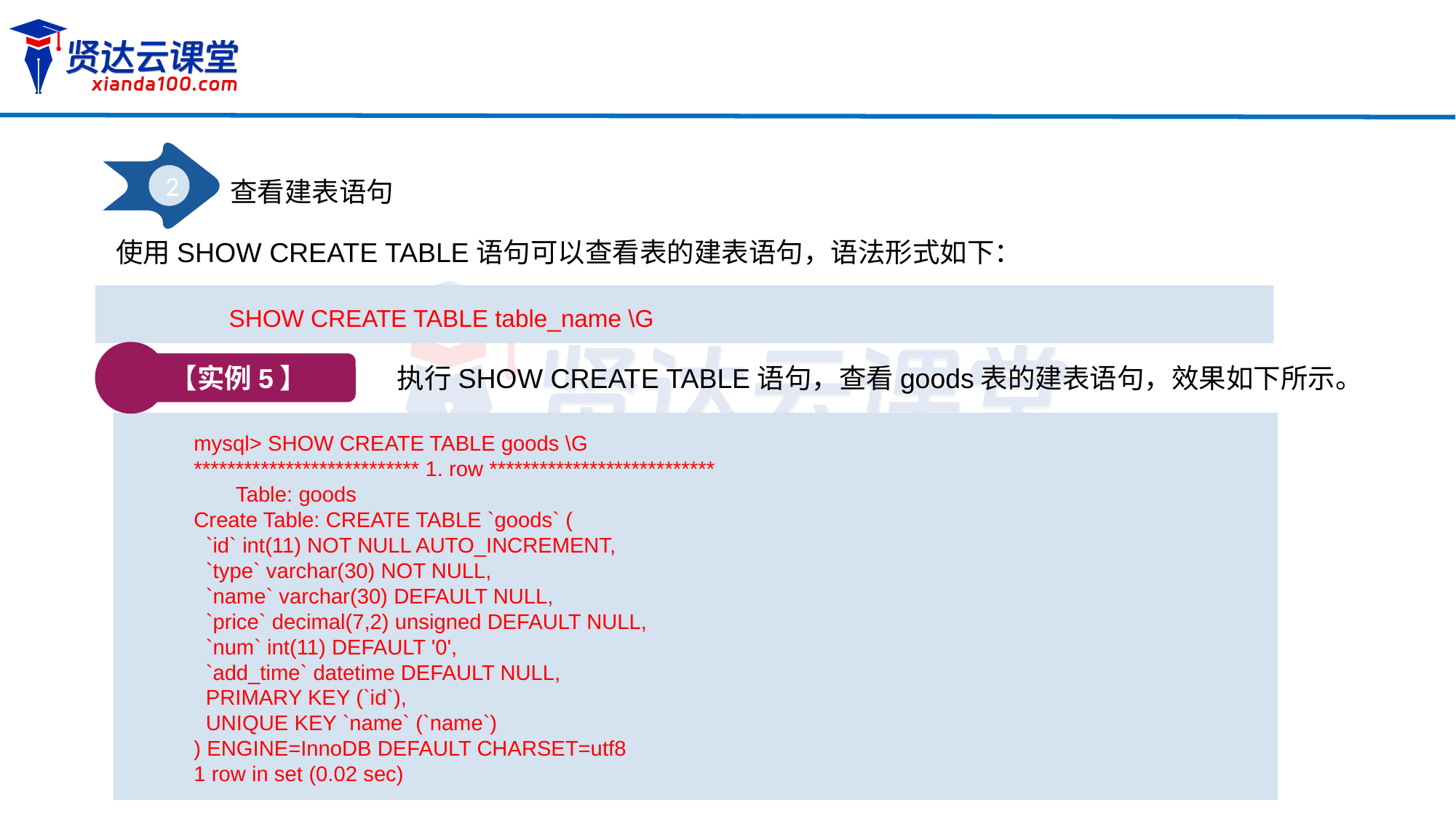

2
查看建表语句
使用SHOW CREATE TABLE语句可以查看表的建表语句，语法形式如下：

SHOW CREATE TABLE table_name \G

【实例5】
执行SHOW CREATE TABLE语句，查看goods表的建表语句，效果如下所示。

mysql> SHOW CREATE TABLE goods \G
*************************** 1. row ***************************
       Table: goods
Create Table: CREATE TABLE `goods` (
  `id` int(11) NOT NULL AUTO_INCREMENT,
  `type` varchar(30) NOT NULL,
  `name` varchar(30) DEFAULT NULL,
  `price` decimal(7,2) unsigned DEFAULT NULL,
  `num` int(11) DEFAULT '0',
  `add_time` datetime DEFAULT NULL,
  PRIMARY KEY (`id`),
  UNIQUE KEY `name` (`name`)
) ENGINE=InnoDB DEFAULT CHARSET=utf8
1 row in set (0.02 sec)